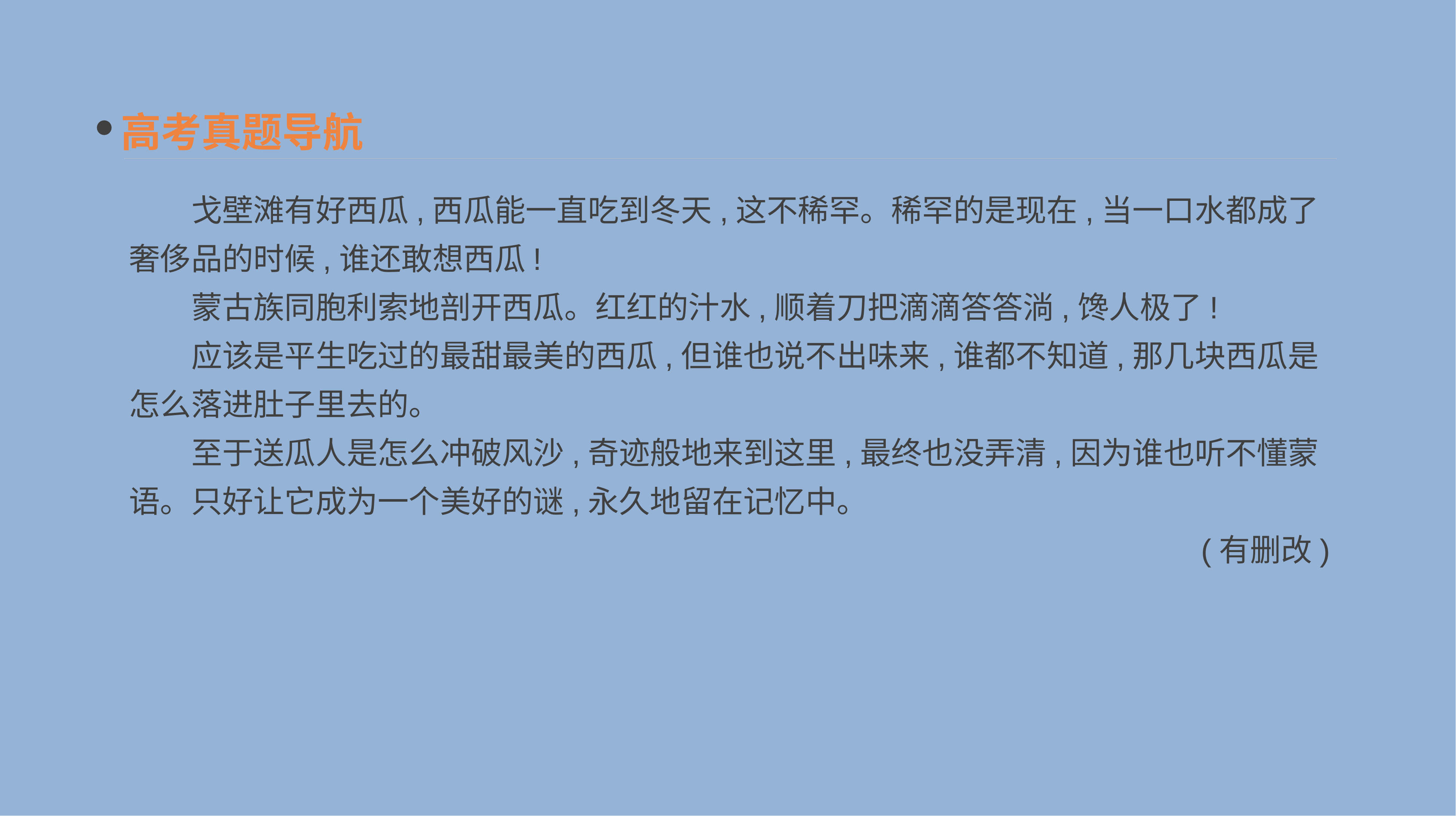

高考真题导航

　　戈壁滩有好西瓜,西瓜能一直吃到冬天,这不稀罕。稀罕的是现在,当一口水都成了奢侈品的时候,谁还敢想西瓜!
　　蒙古族同胞利索地剖开西瓜。红红的汁水,顺着刀把滴滴答答淌,馋人极了!
　　应该是平生吃过的最甜最美的西瓜,但谁也说不出味来,谁都不知道,那几块西瓜是怎么落进肚子里去的。
　　至于送瓜人是怎么冲破风沙,奇迹般地来到这里,最终也没弄清,因为谁也听不懂蒙语。只好让它成为一个美好的谜,永久地留在记忆中。
(有删改)